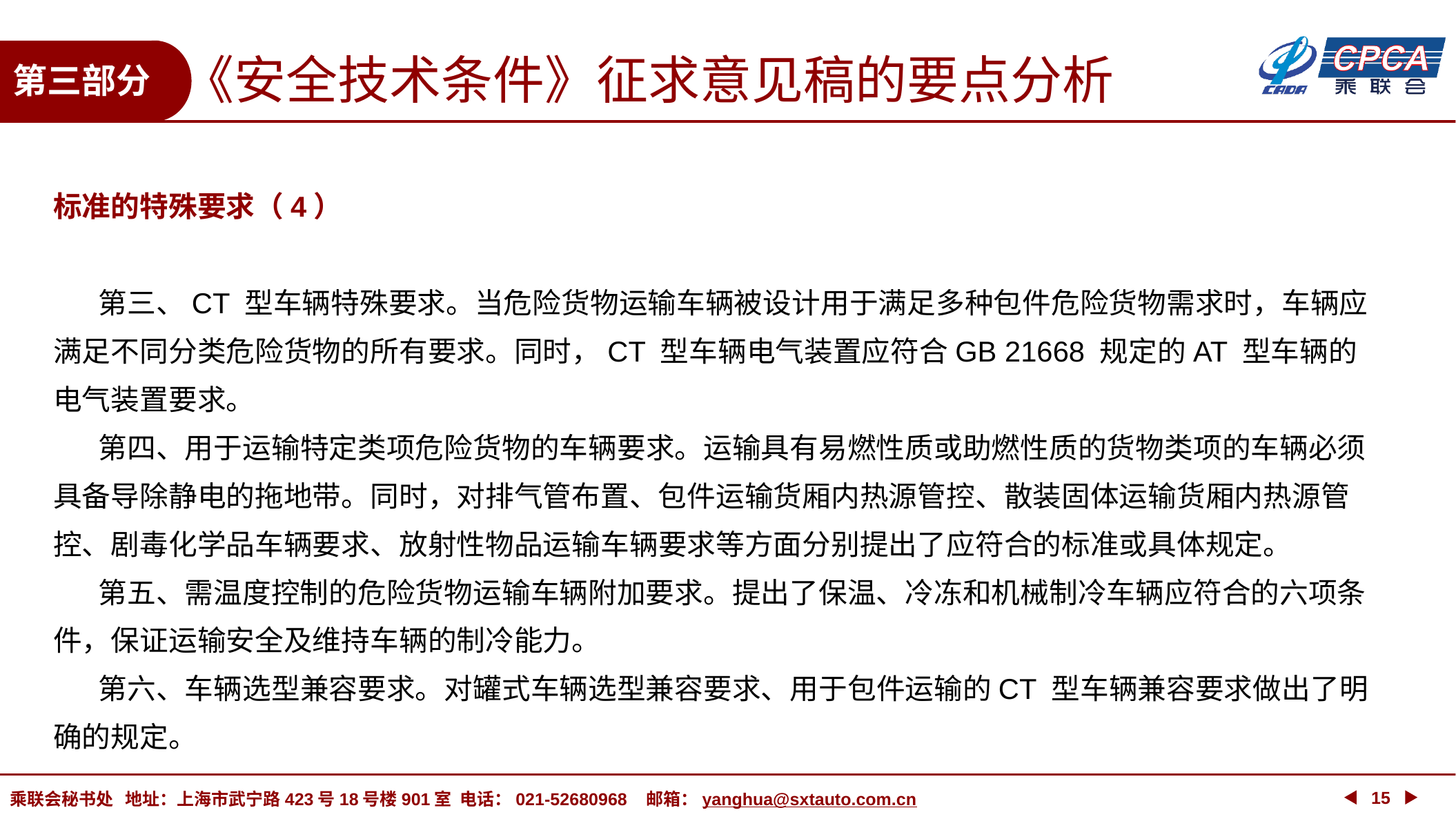

《安全技术条件》征求意见稿的要点分析
第三部分
标准的特殊要求（4）

      第三、CT 型车辆特殊要求。当危险货物运输车辆被设计用于满足多种包件危险货物需求时，车辆应满足不同分类危险货物的所有要求。同时，CT 型车辆电气装置应符合GB 21668 规定的AT 型车辆的电气装置要求。
      第四、用于运输特定类项危险货物的车辆要求。运输具有易燃性质或助燃性质的货物类项的车辆必须具备导除静电的拖地带。同时，对排气管布置、包件运输货厢内热源管控、散装固体运输货厢内热源管控、剧毒化学品车辆要求、放射性物品运输车辆要求等方面分别提出了应符合的标准或具体规定。
      第五、需温度控制的危险货物运输车辆附加要求。提出了保温、冷冻和机械制冷车辆应符合的六项条件，保证运输安全及维持车辆的制冷能力。
      第六、车辆选型兼容要求。对罐式车辆选型兼容要求、用于包件运输的CT 型车辆兼容要求做出了明确的规定。